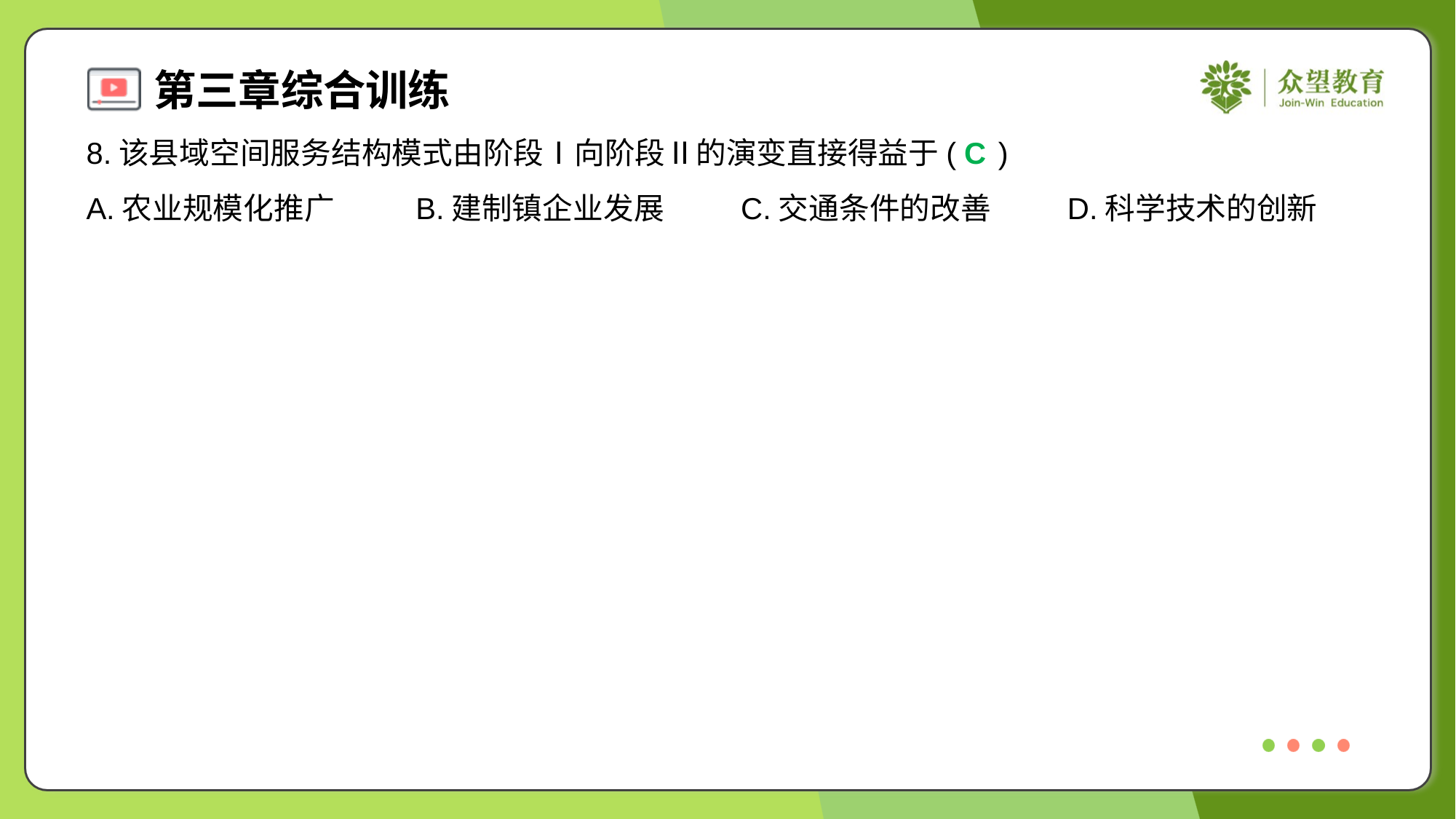

8.该县域空间服务结构模式由阶段Ⅰ向阶段Ⅱ的演变直接得益于(     )
C
A.农业规模化推广	B.建制镇企业发展	C.交通条件的改善	D.科学技术的创新